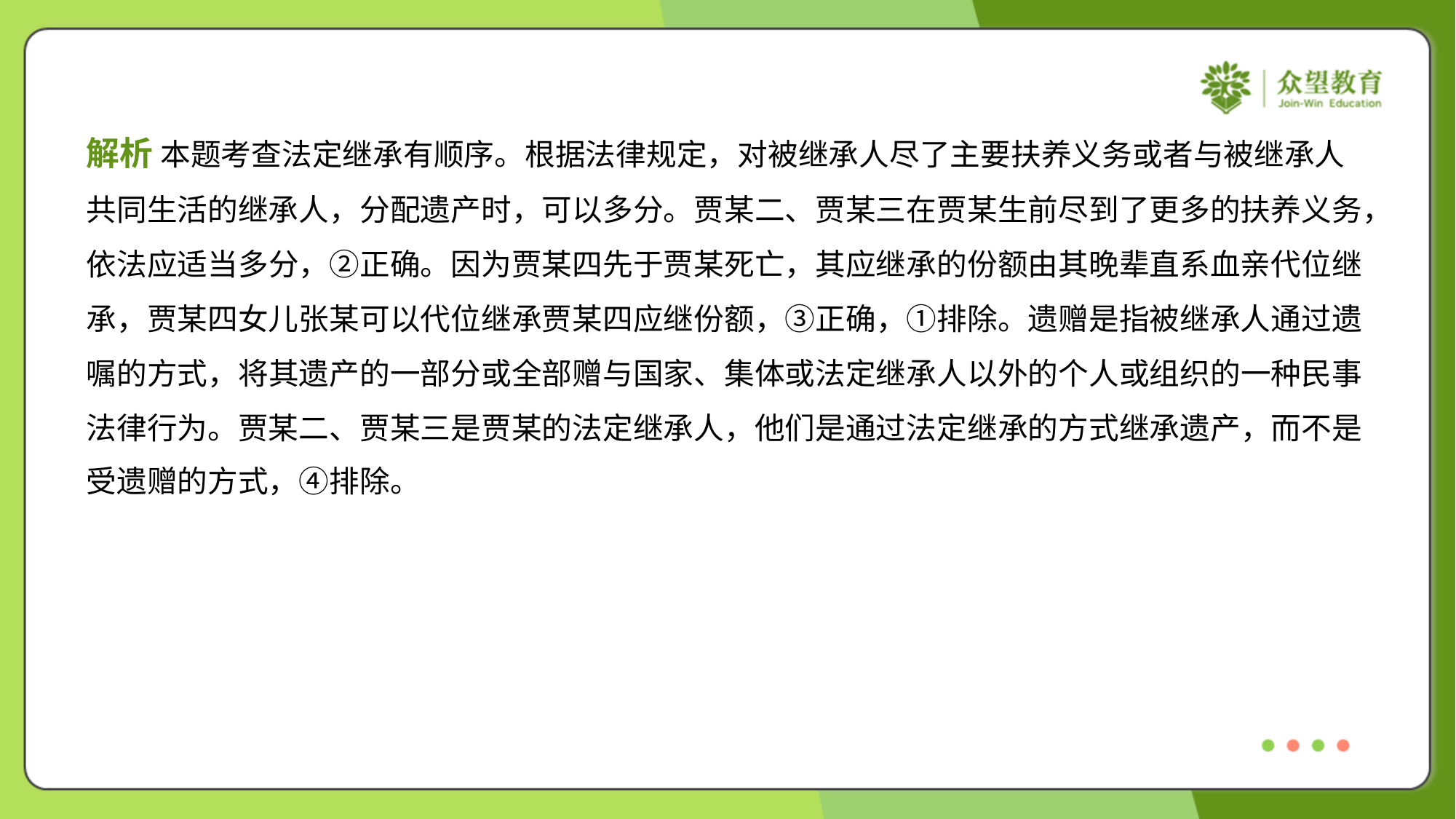

解析 本题考查法定继承有顺序。根据法律规定，对被继承人尽了主要扶养义务或者与被继承人
共同生活的继承人，分配遗产时，可以多分。贾某二、贾某三在贾某生前尽到了更多的扶养义务，
依法应适当多分，②正确。因为贾某四先于贾某死亡，其应继承的份额由其晚辈直系血亲代位继
承，贾某四女儿张某可以代位继承贾某四应继份额，③正确，①排除。遗赠是指被继承人通过遗
嘱的方式，将其遗产的一部分或全部赠与国家、集体或法定继承人以外的个人或组织的一种民事
法律行为。贾某二、贾某三是贾某的法定继承人，他们是通过法定继承的方式继承遗产，而不是
受遗赠的方式，④排除。